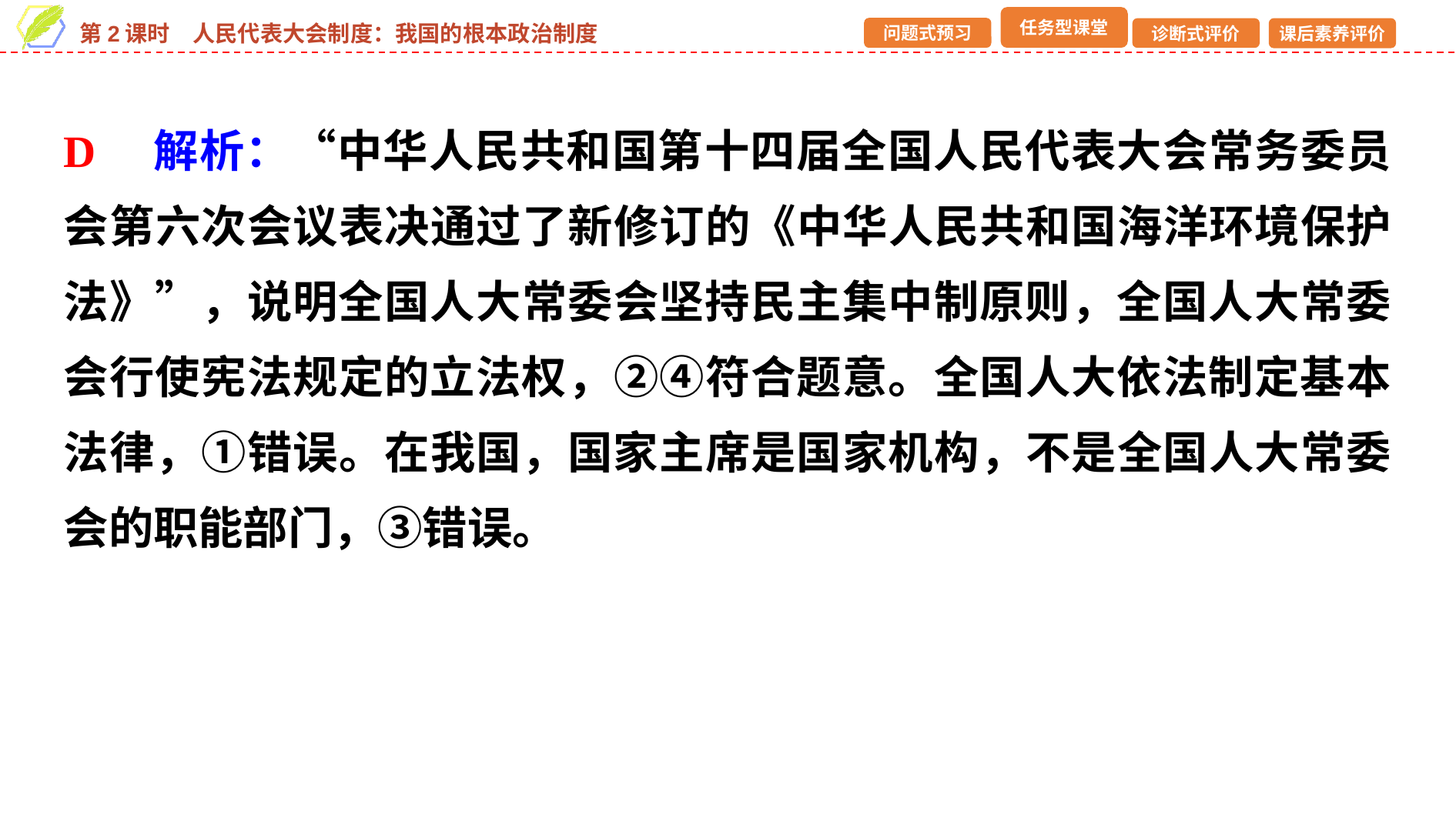

D　解析：“中华人民共和国第十四届全国人民代表大会常务委员会第六次会议表决通过了新修订的《中华人民共和国海洋环境保护法》”，说明全国人大常委会坚持民主集中制原则，全国人大常委会行使宪法规定的立法权，②④符合题意。全国人大依法制定基本法律，①错误。在我国，国家主席是国家机构，不是全国人大常委会的职能部门，③错误。